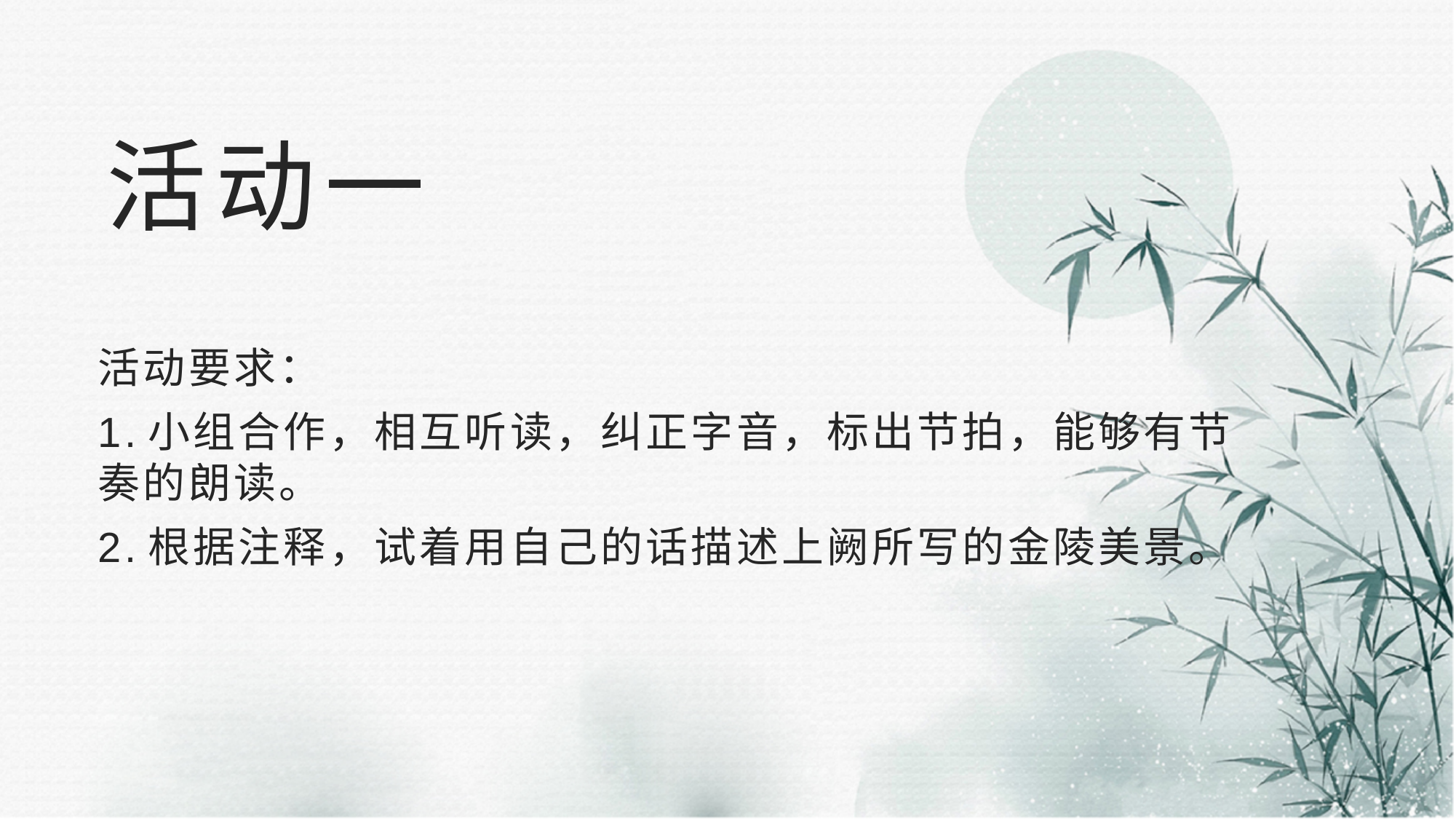

# 活动一
活动要求：
1.小组合作，相互听读，纠正字音，标出节拍，能够有节奏的朗读。
2.根据注释，试着用自己的话描述上阙所写的金陵美景。